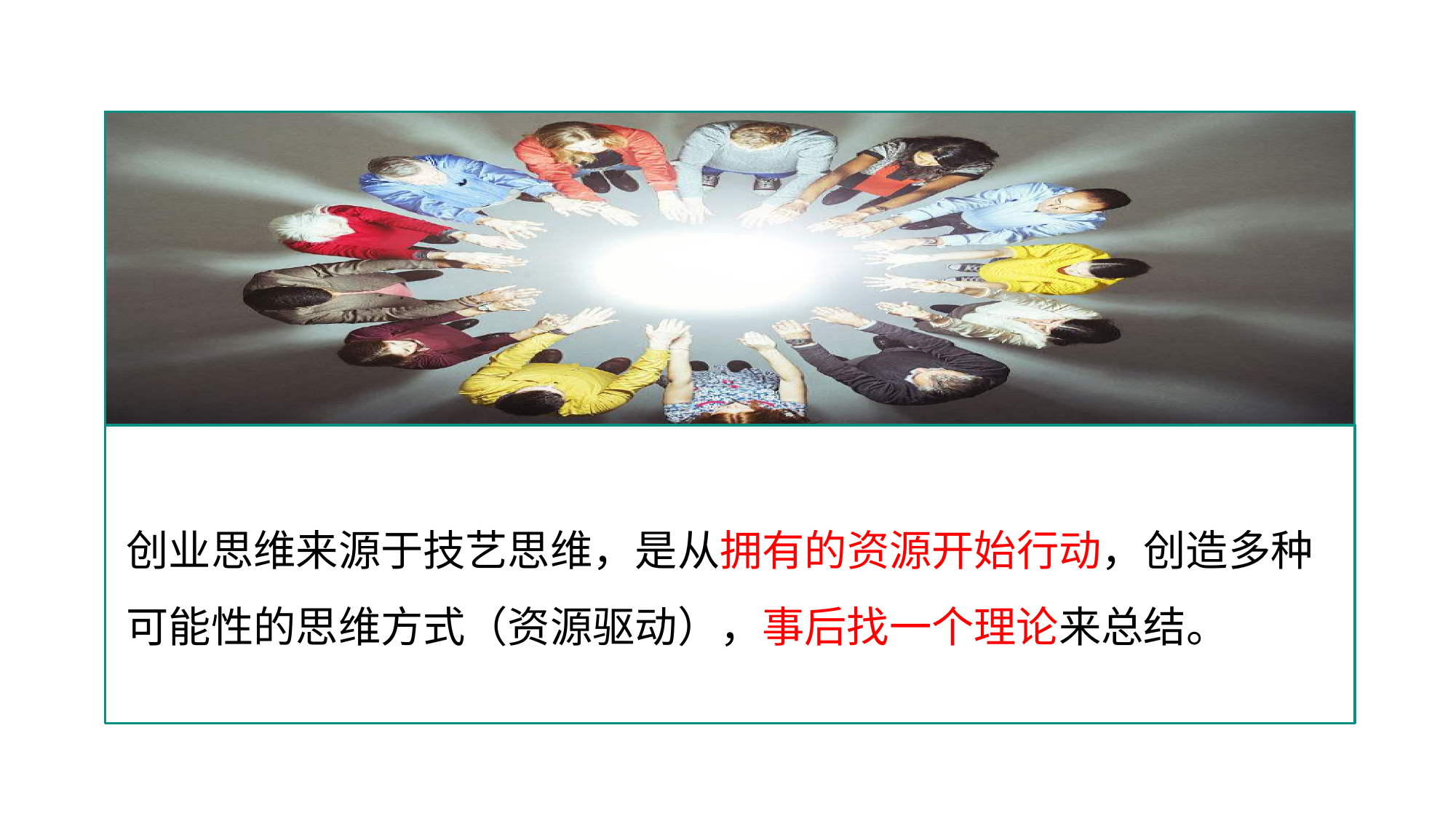

创业思维来源于技艺思维，是从拥有的资源开始行动，创造多种可能性的思维方式（资源驱动），事后找一个理论来总结。